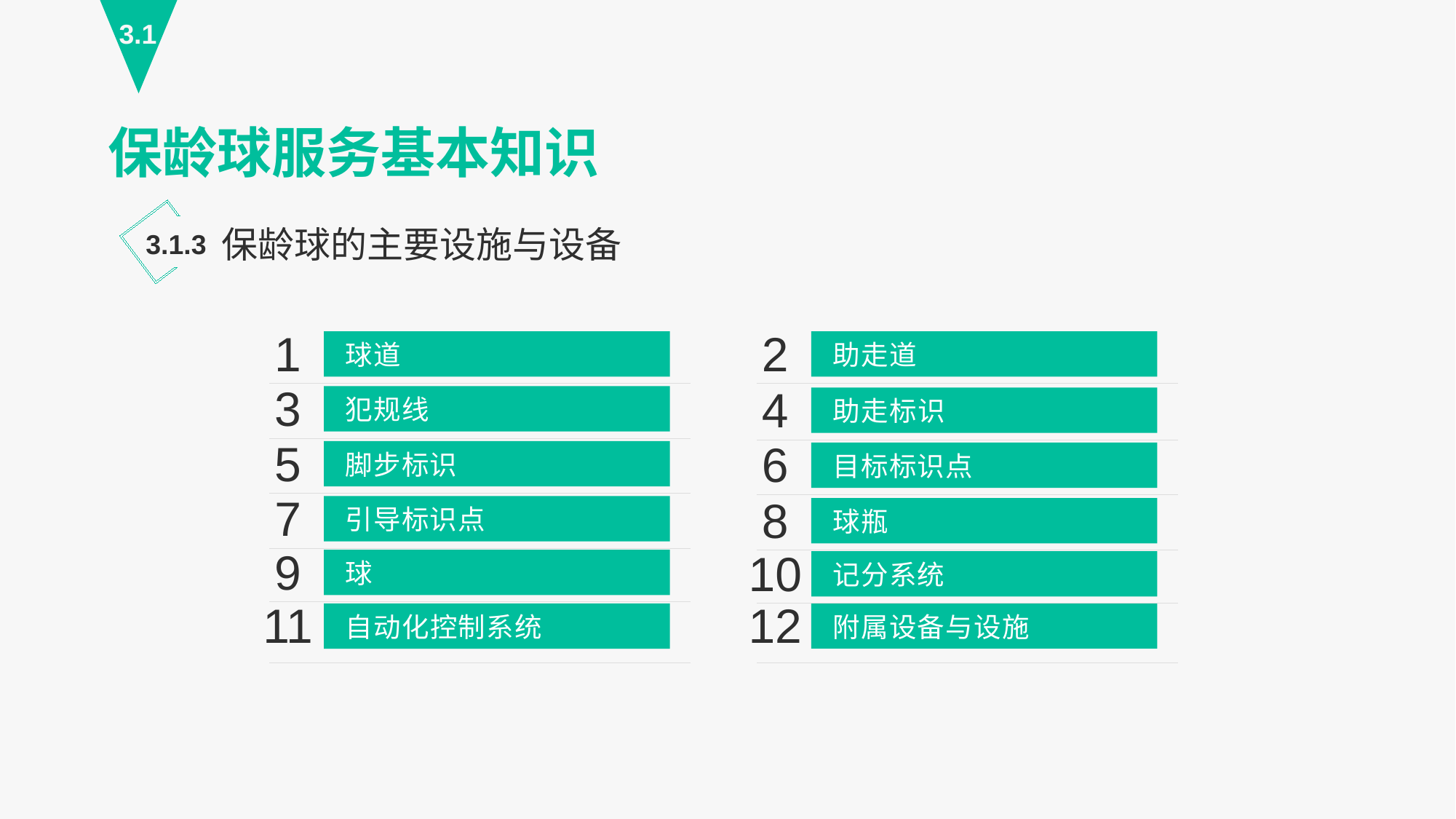

3.1
保龄球服务基本知识

保龄球的主要设施与设备
3.1.3
1
球道
2
助走道
3
犯规线
4
助走标识
5
脚步标识
6
目标标识点
7
引导标识点
8
球瓶
9
球
12
11
附属设备与设施
自动化控制系统
10
记分系统